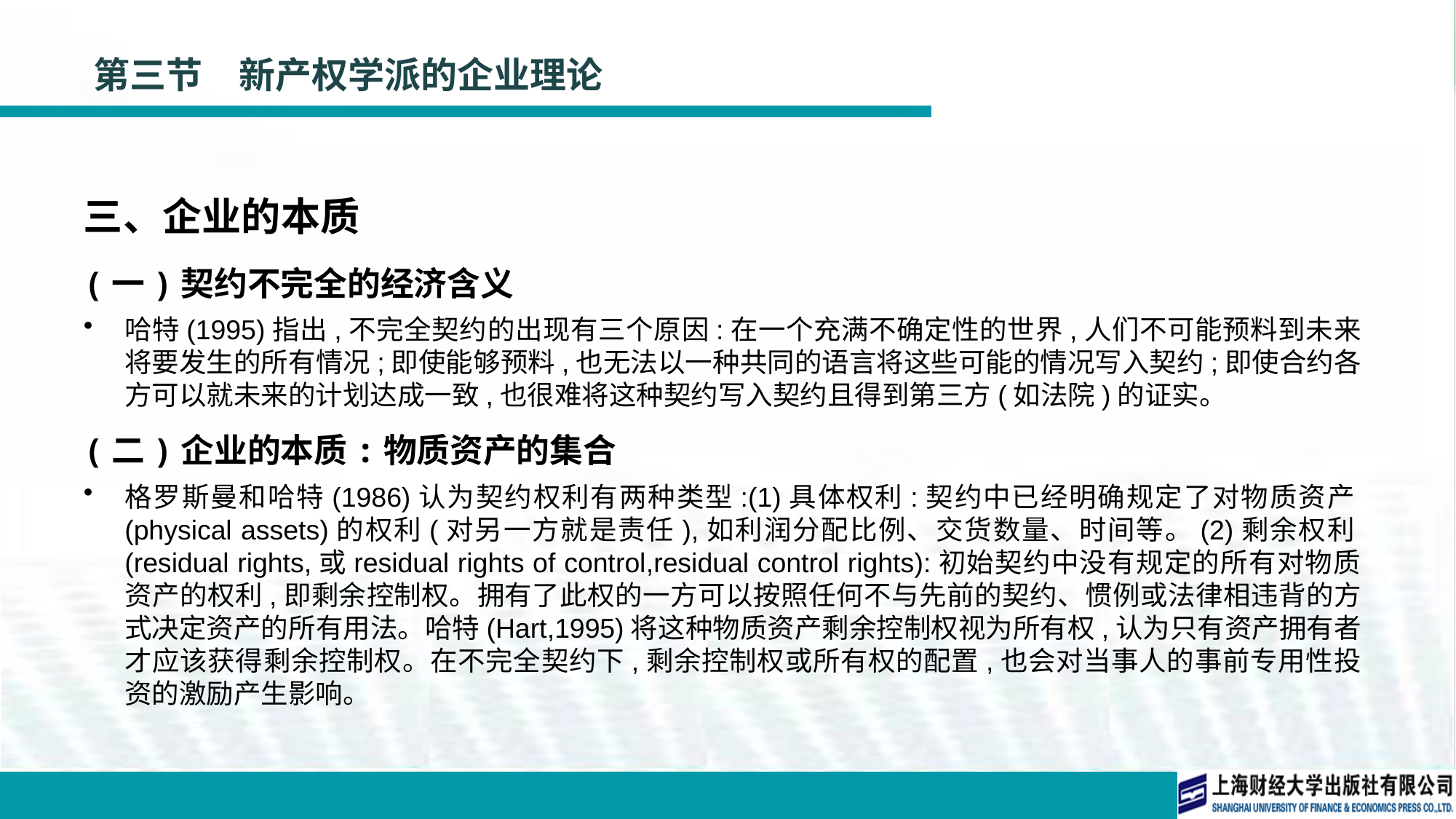

# 第三节　新产权学派的企业理论
三、企业的本质
(一)契约不完全的经济含义
哈特(1995)指出,不完全契约的出现有三个原因:在一个充满不确定性的世界,人们不可能预料到未来将要发生的所有情况;即使能够预料,也无法以一种共同的语言将这些可能的情况写入契约;即使合约各方可以就未来的计划达成一致,也很难将这种契约写入契约且得到第三方(如法院)的证实。
(二)企业的本质:物质资产的集合
格罗斯曼和哈特(1986)认为契约权利有两种类型:(1)具体权利:契约中已经明确规定了对物质资产(physical assets)的权利(对另一方就是责任),如利润分配比例、交货数量、时间等。(2)剩余权利(residual rights,或residual rights of control,residual control rights):初始契约中没有规定的所有对物质资产的权利,即剩余控制权。拥有了此权的一方可以按照任何不与先前的契约、惯例或法律相违背的方式决定资产的所有用法。哈特(Hart,1995)将这种物质资产剩余控制权视为所有权,认为只有资产拥有者才应该获得剩余控制权。在不完全契约下,剩余控制权或所有权的配置,也会对当事人的事前专用性投资的激励产生影响。